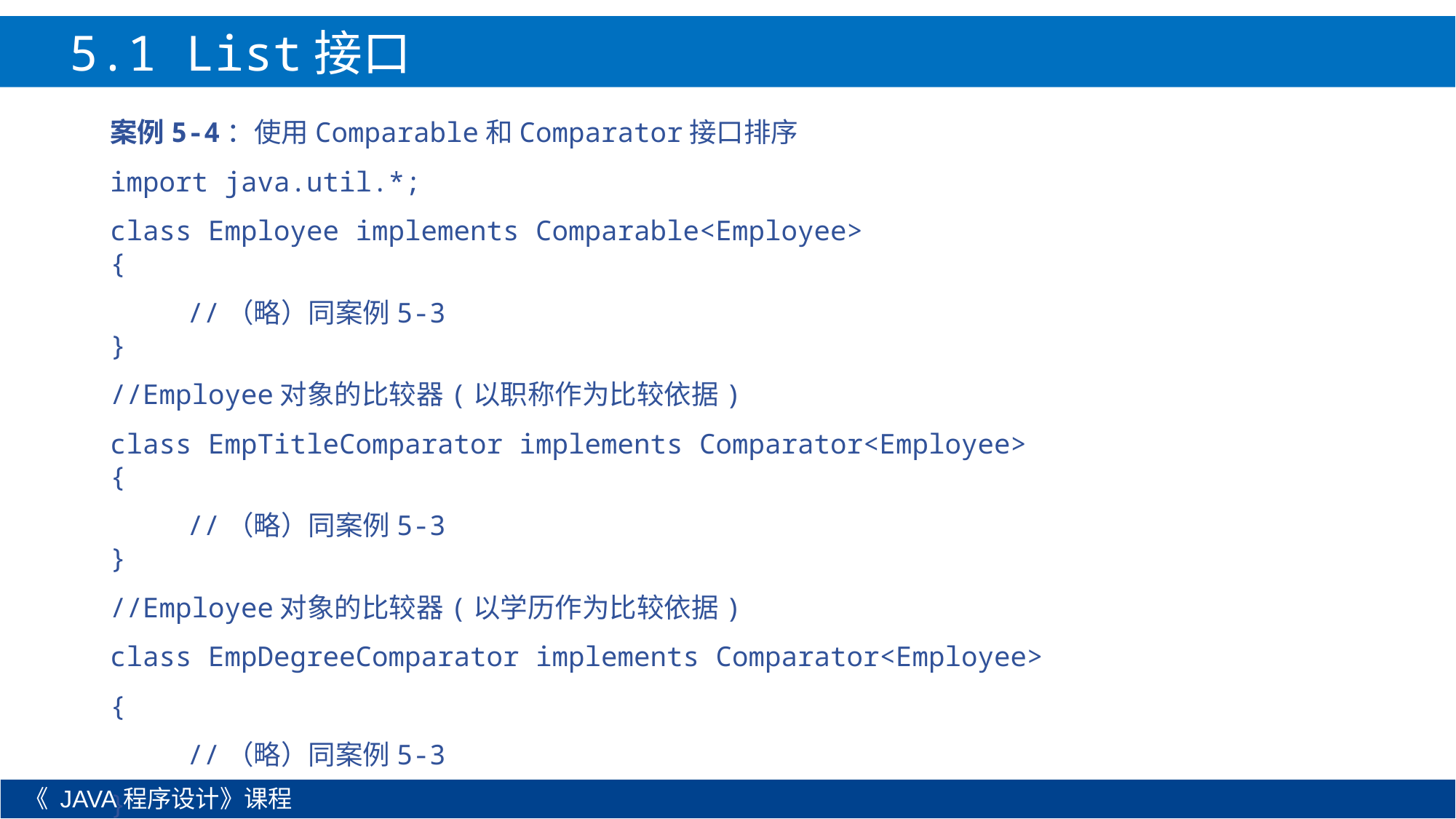

5.1 List接口
案例5-4：使用Comparable和Comparator接口排序
import java.util.*;
class Employee implements Comparable<Employee>
{
	//（略）同案例5-3
}
//Employee对象的比较器(以职称作为比较依据)
class EmpTitleComparator implements Comparator<Employee>
{
	//（略）同案例5-3
}
//Employee对象的比较器(以学历作为比较依据)
class EmpDegreeComparator implements Comparator<Employee>
{
	//（略）同案例5-3
}
《 JAVA程序设计》课程